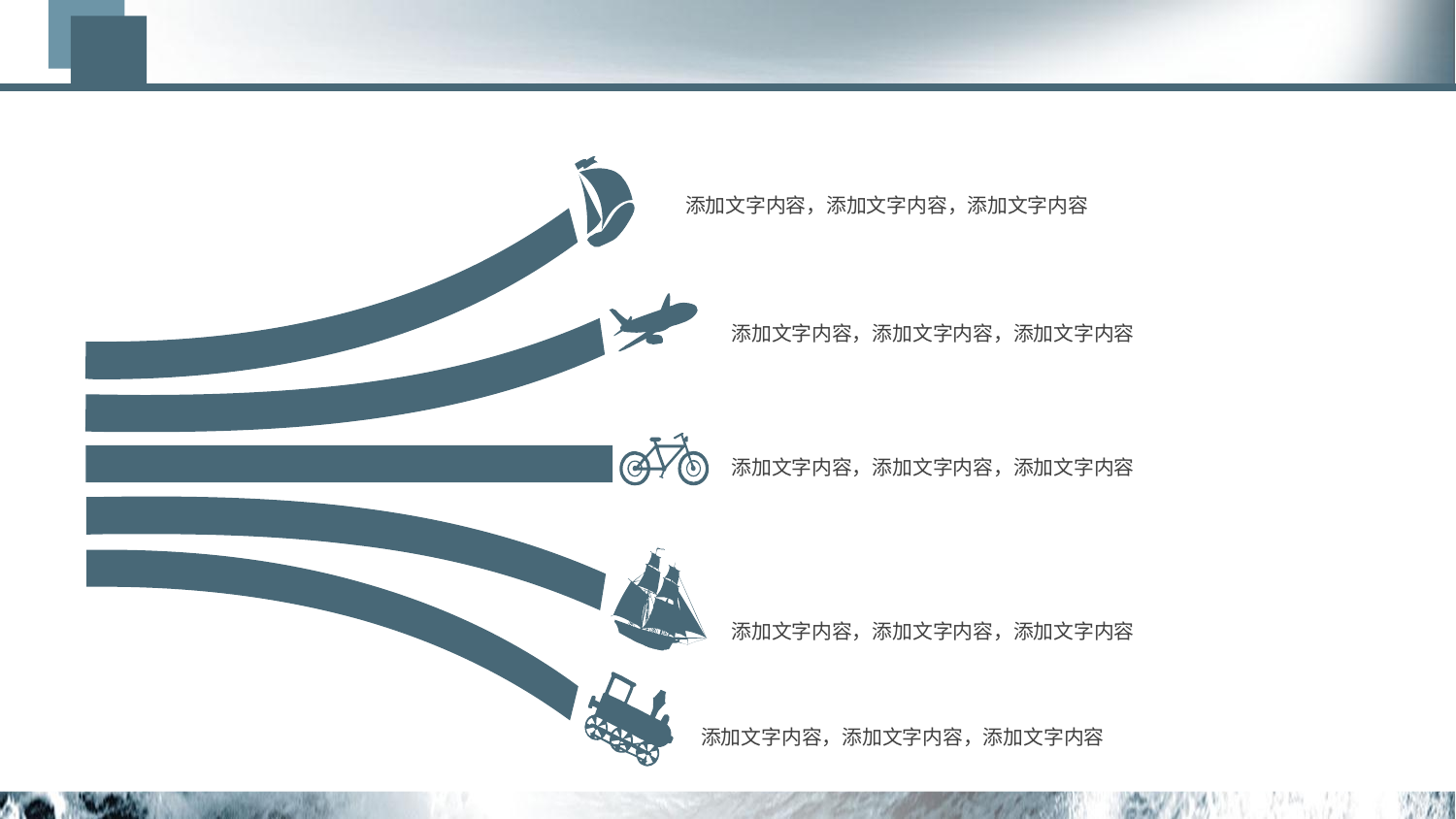

添加文字内容，添加文字内容，添加文字内容

添加文字内容，添加文字内容，添加文字内容

添加文字内容，添加文字内容，添加文字内容

添加文字内容，添加文字内容，添加文字内容

添加文字内容，添加文字内容，添加文字内容